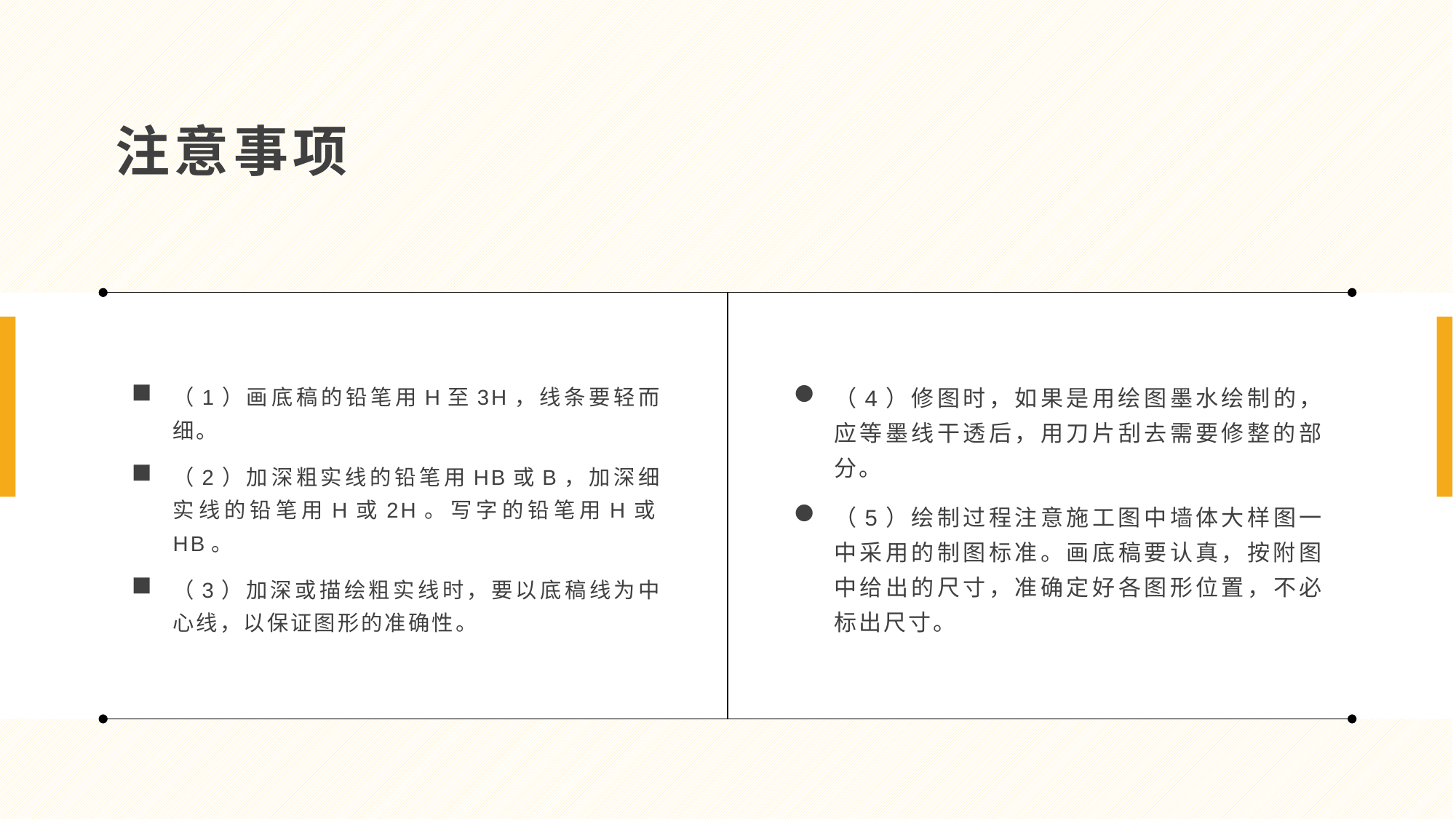

注意事项

（1）画底稿的铅笔用H至3H，线条要轻而细。
（2）加深粗实线的铅笔用HB或B，加深细实线的铅笔用H或2H。写字的铅笔用H或HB。
（3）加深或描绘粗实线时，要以底稿线为中心线，以保证图形的准确性。
（4）修图时，如果是用绘图墨水绘制的，应等墨线干透后，用刀片刮去需要修整的部分。
（5）绘制过程注意施工图中墙体大样图一中采用的制图标准。画底稿要认真，按附图中给出的尺寸，准确定好各图形位置，不必标出尺寸。